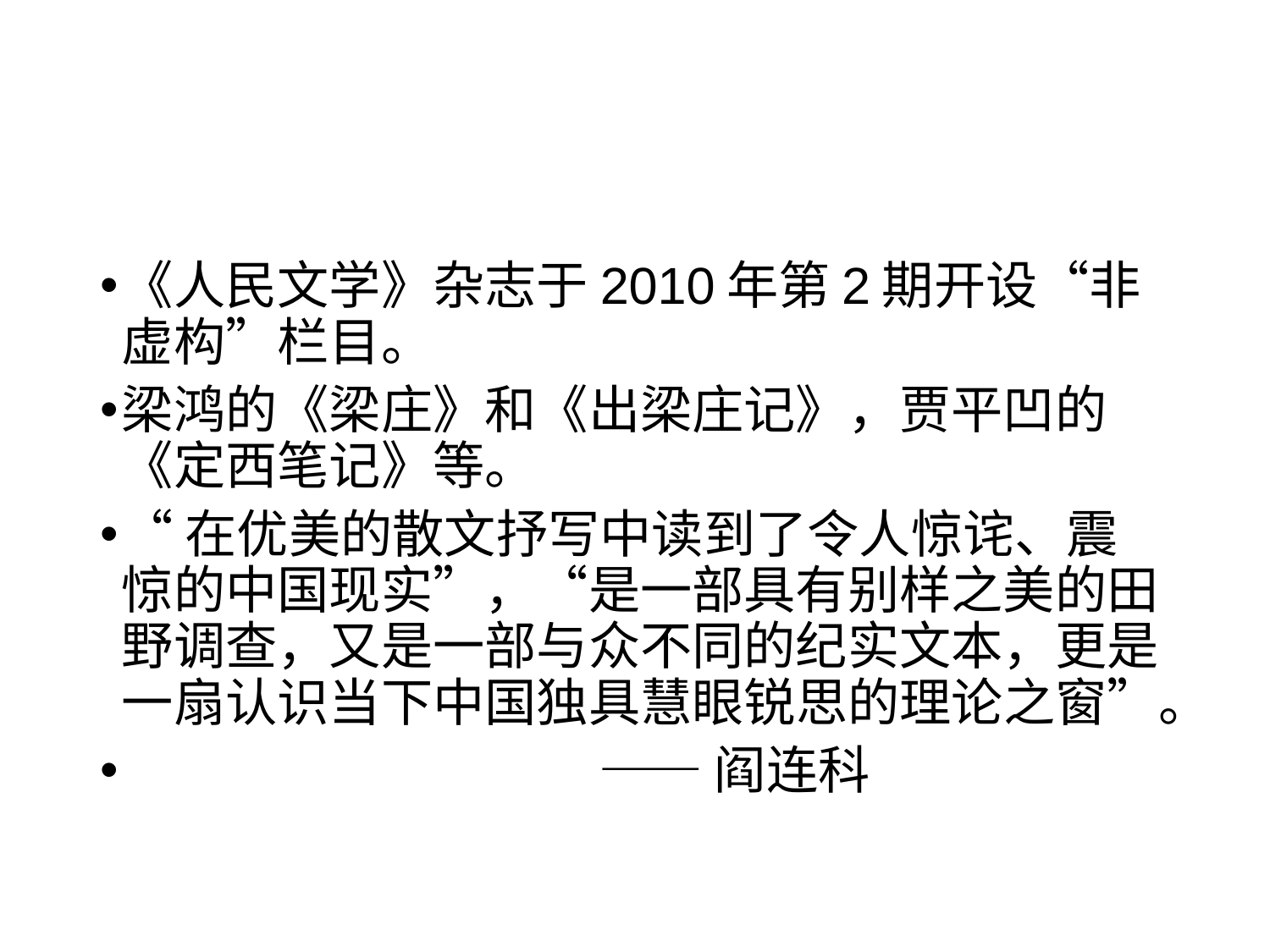

#
《人民文学》杂志于2010年第2期开设“非虚构”栏目。
梁鸿的《梁庄》和《出梁庄记》，贾平凹的《定西笔记》等。
“在优美的散文抒写中读到了令人惊诧、震惊的中国现实”，“是一部具有别样之美的田野调查，又是一部与众不同的纪实文本，更是一扇认识当下中国独具慧眼锐思的理论之窗”。
                                         ——阎连科